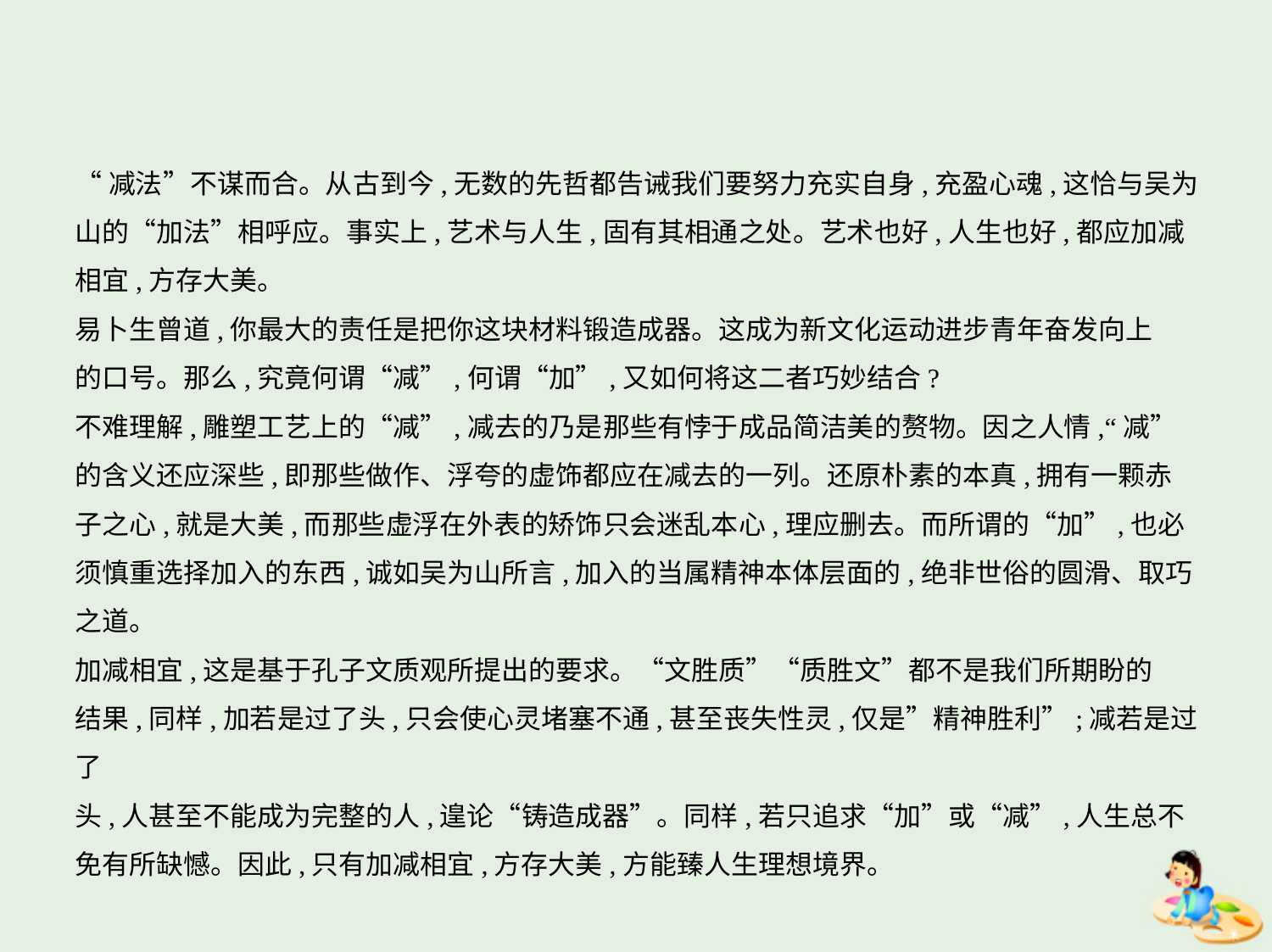

“减法”不谋而合。从古到今,无数的先哲都告诫我们要努力充实自身,充盈心魂,这恰与吴为
山的“加法”相呼应。事实上,艺术与人生,固有其相通之处。艺术也好,人生也好,都应加减
相宜,方存大美。
易卜生曾道,你最大的责任是把你这块材料锻造成器。这成为新文化运动进步青年奋发向上
的口号。那么,究竟何谓“减”,何谓“加”,又如何将这二者巧妙结合?
不难理解,雕塑工艺上的“减”,减去的乃是那些有悖于成品简洁美的赘物。因之人情,“减”
的含义还应深些,即那些做作、浮夸的虚饰都应在减去的一列。还原朴素的本真,拥有一颗赤
子之心,就是大美,而那些虚浮在外表的矫饰只会迷乱本心,理应删去。而所谓的“加”,也必
须慎重选择加入的东西,诚如吴为山所言,加入的当属精神本体层面的,绝非世俗的圆滑、取巧
之道。
加减相宜,这是基于孔子文质观所提出的要求。“文胜质”“质胜文”都不是我们所期盼的
结果,同样,加若是过了头,只会使心灵堵塞不通,甚至丧失性灵,仅是”精神胜利”;减若是过了
头,人甚至不能成为完整的人,遑论“铸造成器”。同样,若只追求“加”或“减”,人生总不
免有所缺憾。因此,只有加减相宜,方存大美,方能臻人生理想境界。